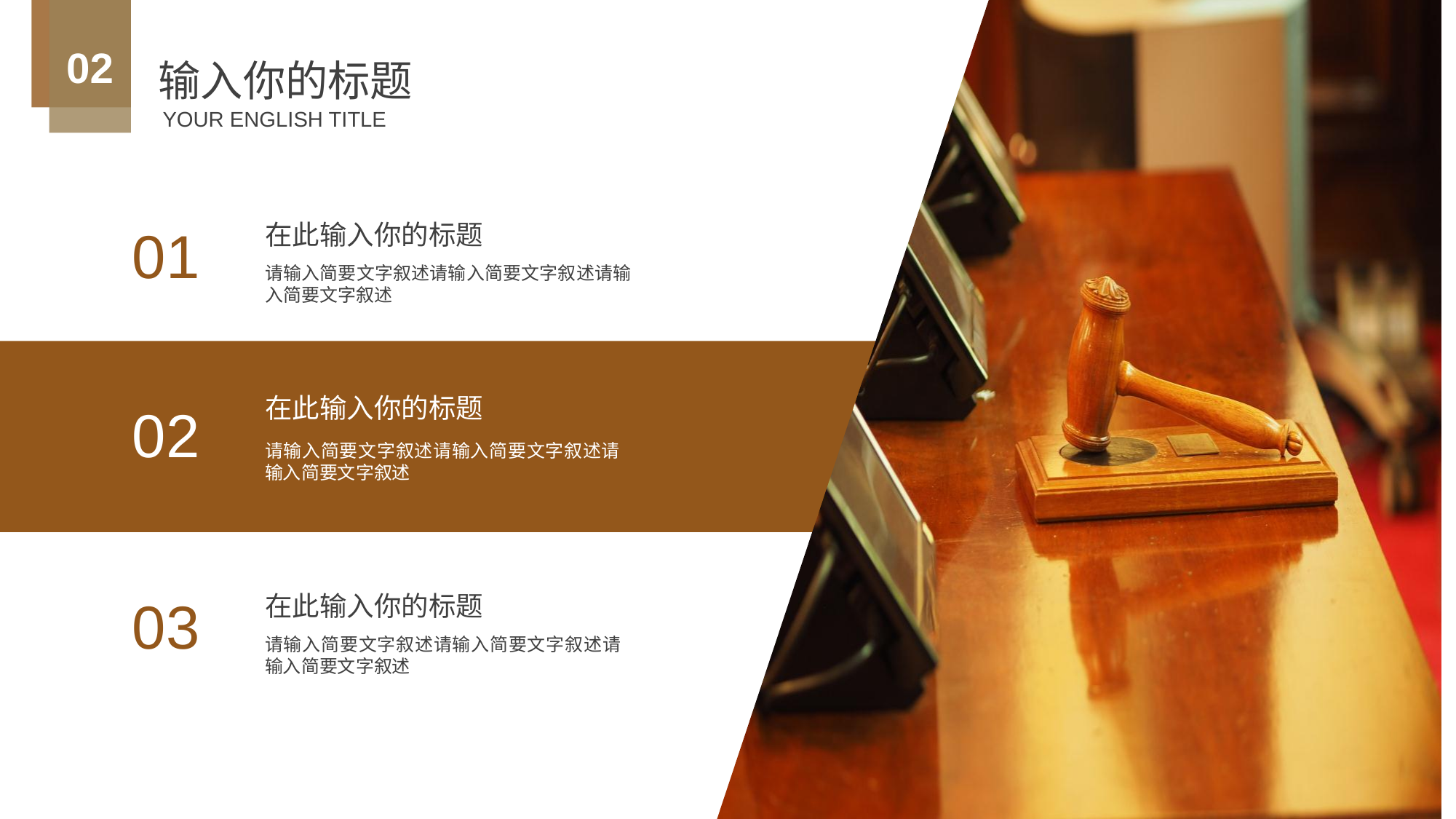

02

输入你的标题
YOUR ENGLISH TITLE
01
在此输入你的标题
请输入简要文字叙述请输入简要文字叙述请输入简要文字叙述

在此输入你的标题
02
请输入简要文字叙述请输入简要文字叙述请输入简要文字叙述
03
在此输入你的标题
请输入简要文字叙述请输入简要文字叙述请输入简要文字叙述